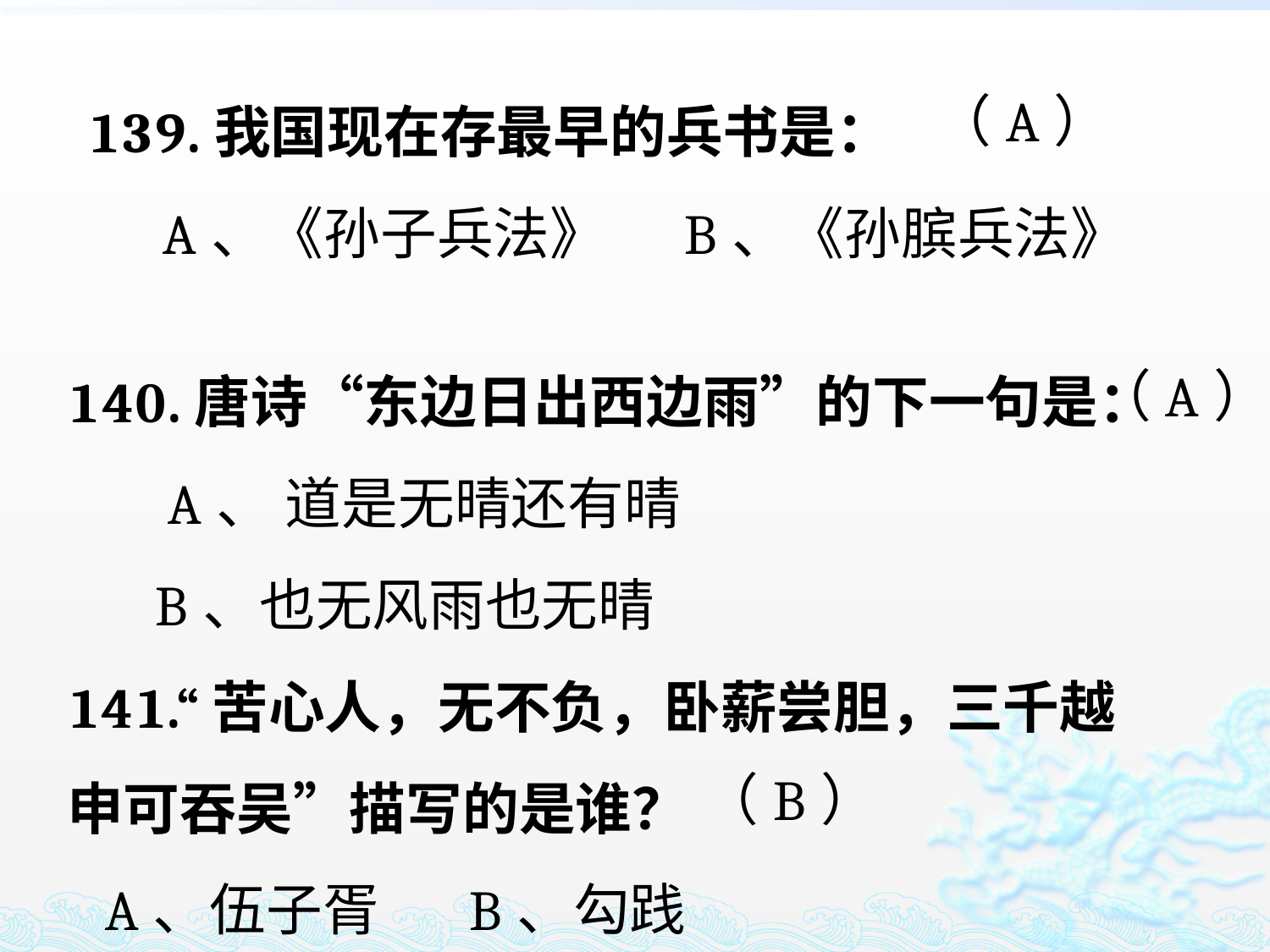

139.我国现在存最早的兵书是：
      A、《孙子兵法》     B、《孙膑兵法》
（A）
140.唐诗“东边日出西边雨”的下一句是：
        A、 道是无晴还有晴
       B、也无风雨也无晴
（A）
141.“苦心人，无不负，卧薪尝胆，三千越申可吞吴”描写的是谁？
   A、伍子胥      B、勾践
（B）